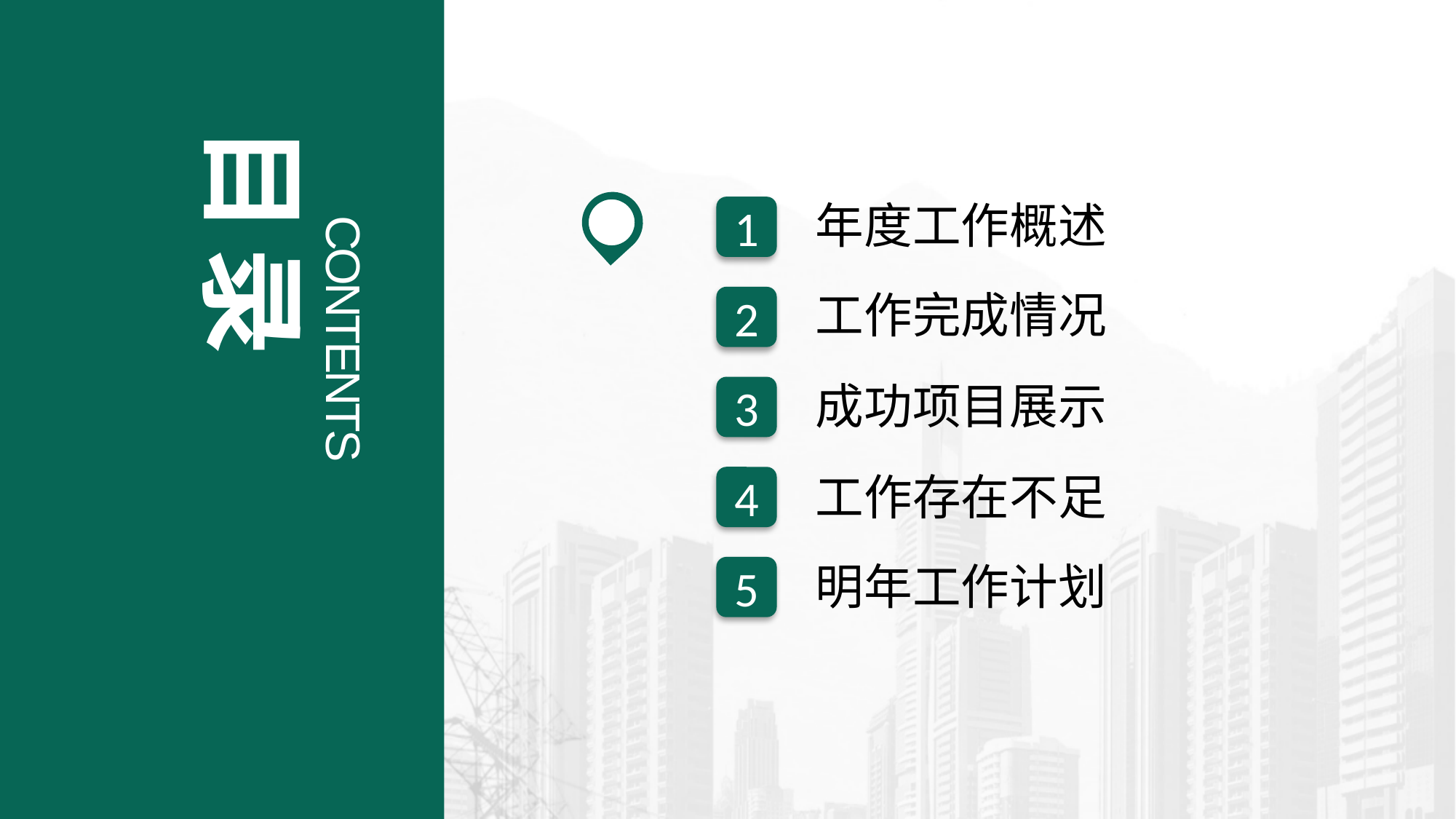

目录
CONTENTS
年度工作概述

1
工作完成情况
2
成功项目展示
3
工作存在不足
4
明年工作计划
5